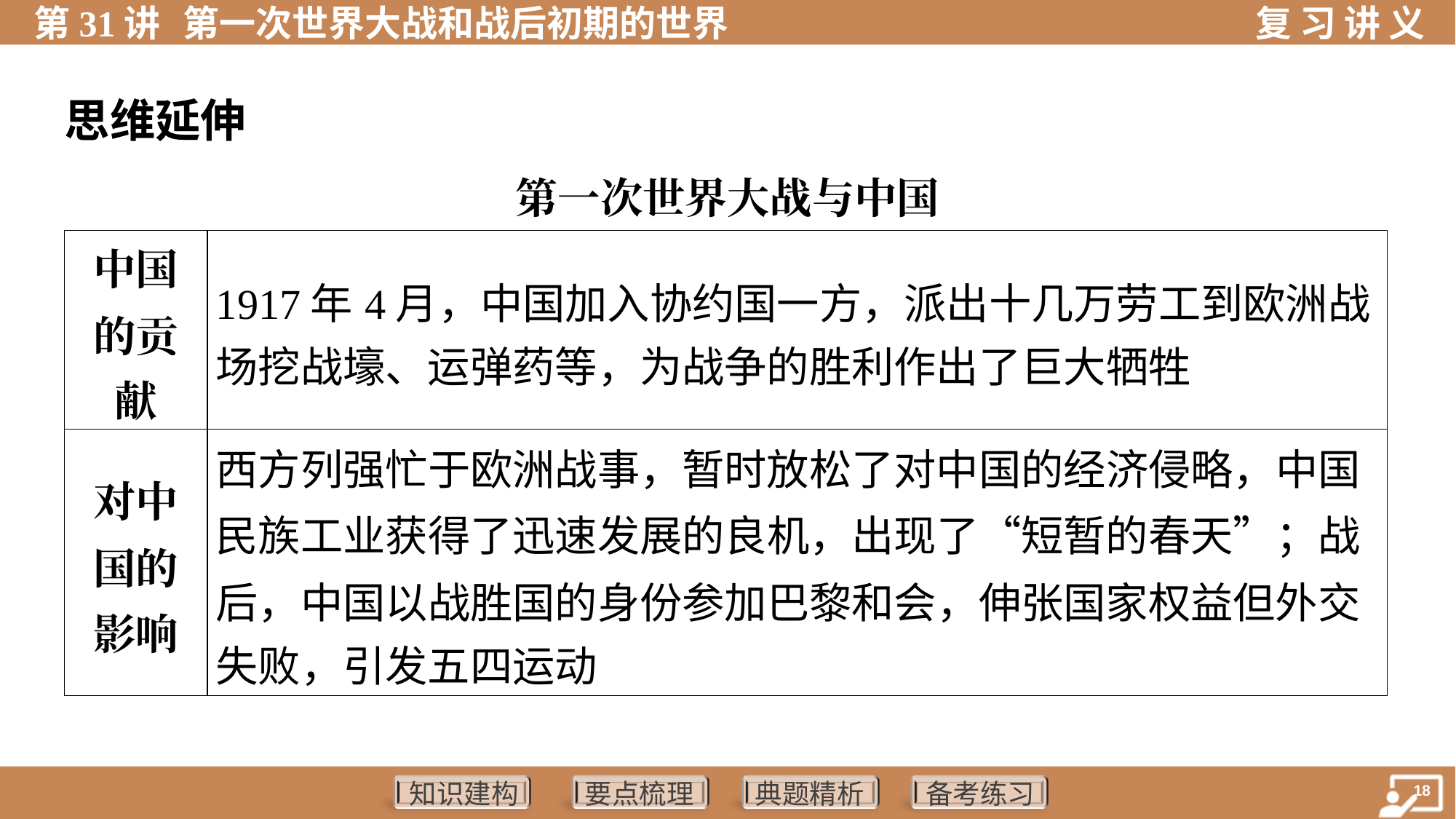

思维延伸
第一次世界大战与中国
| 中国 的贡 献 | 1917年4月，中国加入协约国一方，派出十几万劳工到欧洲战 场挖战壕、运弹药等，为战争的胜利作出了巨大牺牲 |
| --- | --- |
| 对中 国的 影响 | 西方列强忙于欧洲战事，暂时放松了对中国的经济侵略，中国 民族工业获得了迅速发展的良机，出现了“短暂的春天”；战 后，中国以战胜国的身份参加巴黎和会，伸张国家权益但外交 失败，引发五四运动 |